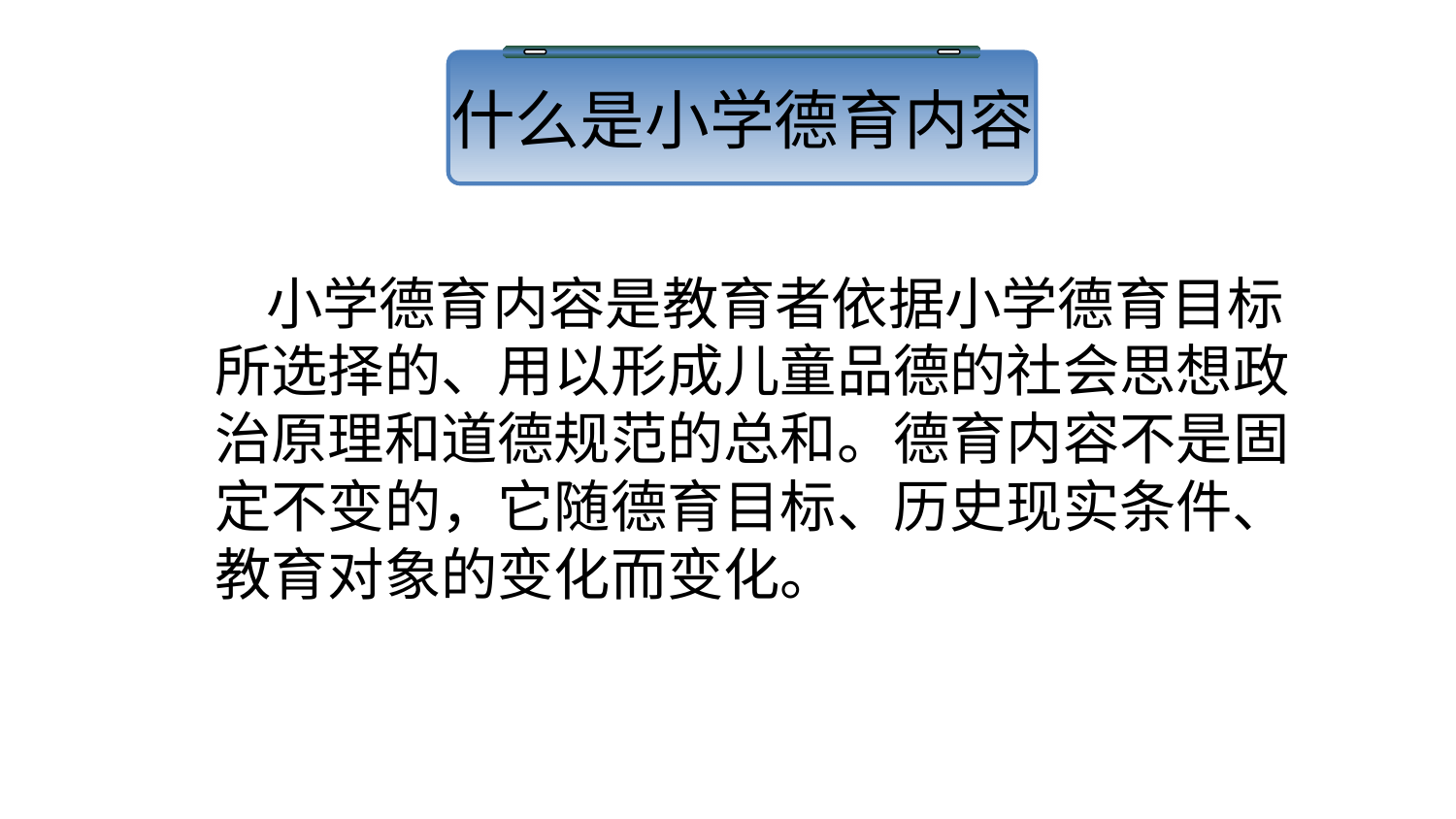

什么是小学德育内容
   小学德育内容是教育者依据小学德育目标所选择的、用以形成儿童品德的社会思想政治原理和道德规范的总和。德育内容不是固定不变的，它随德育目标、历史现实条件、教育对象的变化而变化。